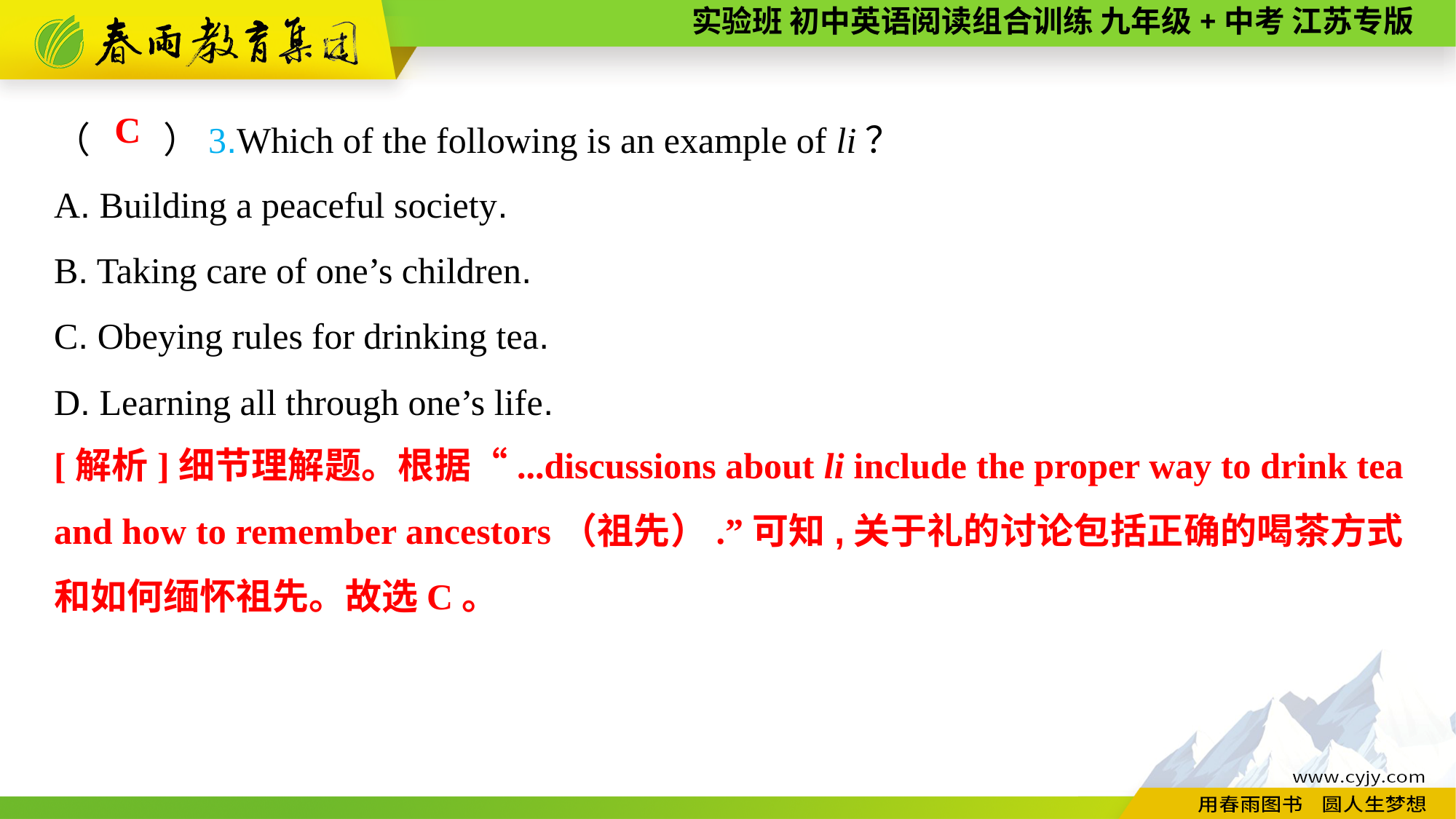

（　　）3.Which of the following is an example of li？
A. Building a peaceful society.
B. Taking care of one’s children.
C. Obeying rules for drinking tea.
D. Learning all through one’s life.
C
[解析]细节理解题。根据“...discussions about li include the proper way to drink tea and how to remember ancestors（祖先）.”可知,关于礼的讨论包括正确的喝茶方式和如何缅怀祖先。故选C。